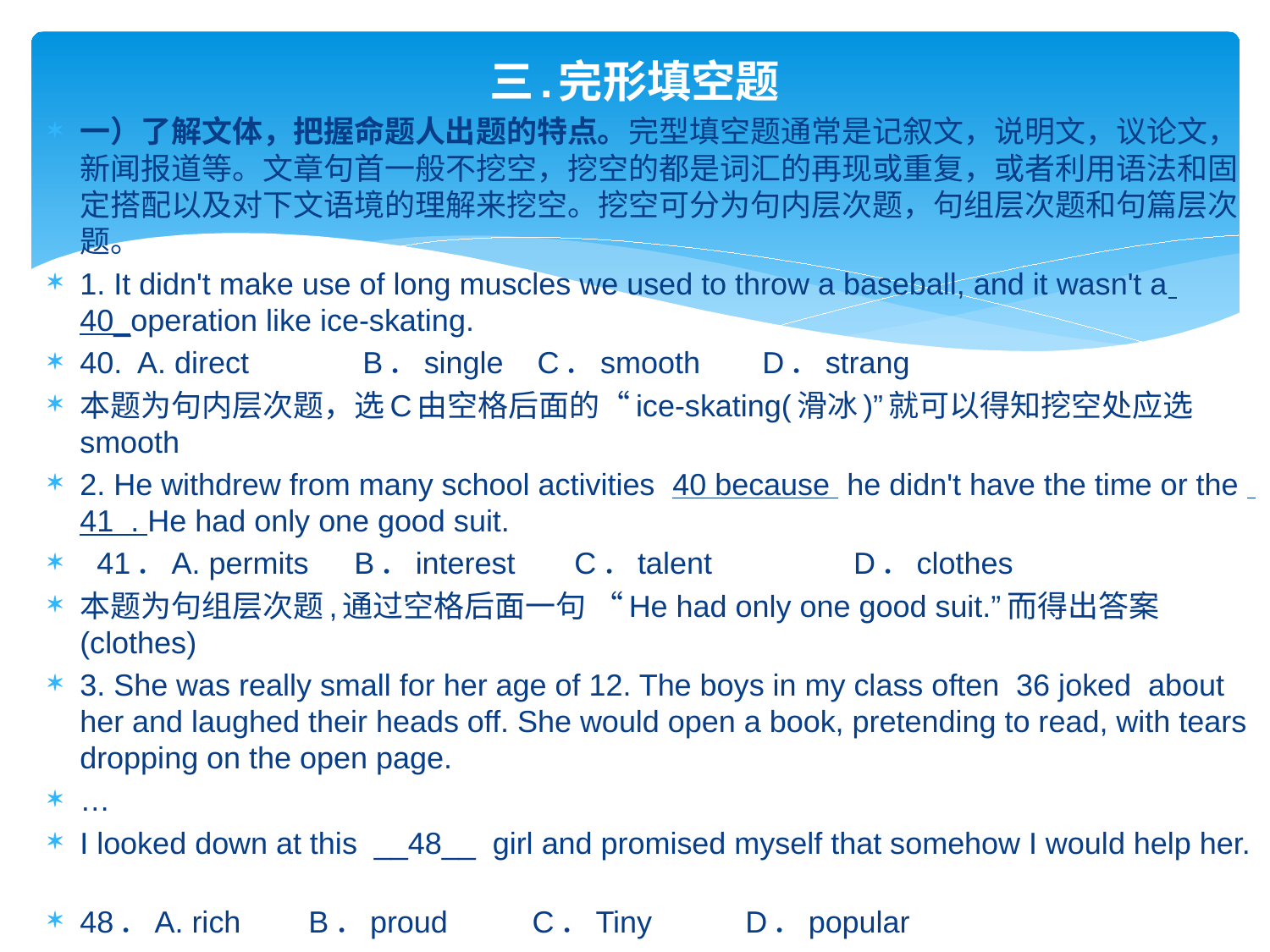

# 三.完形填空题
一）了解文体，把握命题人出题的特点。完型填空题通常是记叙文，说明文，议论文，新闻报道等。文章句首一般不挖空，挖空的都是词汇的再现或重复，或者利用语法和固定搭配以及对下文语境的理解来挖空。挖空可分为句内层次题，句组层次题和句篇层次题。
1. It didn't make use of long muscles we used to throw a baseball, and it wasn't a  40_operation like ice-skating.
40.  A. direct   	 B．single    C．smooth	     D．strang
本题为句内层次题，选C由空格后面的“ice-­skating(滑冰)”就可以得知挖空处应选smooth
2. He withdrew from many school activities  40 because  he didn't have the time or the   41  . He had only one good suit.
  41．A. permits    	B．interest       C．talent 	     D．clothes
本题为句组层次题,通过空格后面一句 “He had only one good suit.”而得出答案 (clothes)
3. She was really small for her age of 12. The boys in my class often  36 joked  about her and laughed their heads off. She would open a book, pretending to read, with tears dropping on the open page.
…
I looked down at this  __48__  girl and promised myself that somehow I would help her.
48．A. rich        B．proud          C．Tiny    	   D．popular